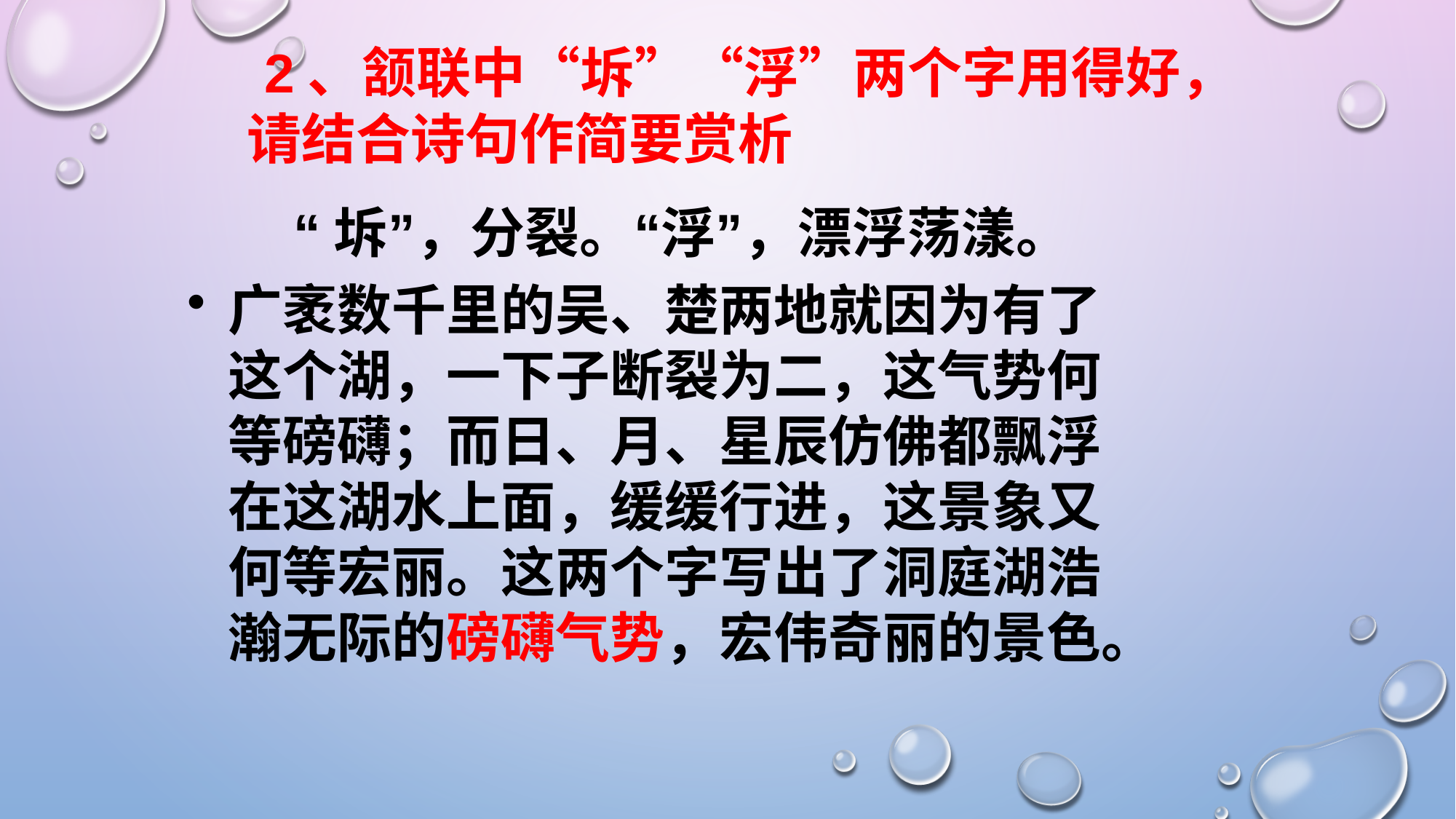

# 2、颔联中“坼”“浮”两个字用得好，请结合诗句作简要赏析
“坼”，分裂。“浮”，漂浮荡漾。
广袤数千里的吴、楚两地就因为有了这个湖，一下子断裂为二，这气势何等磅礴；而日、月、星辰仿佛都飘浮在这湖水上面，缓缓行进，这景象又何等宏丽。这两个字写出了洞庭湖浩瀚无际的磅礴气势，宏伟奇丽的景色。